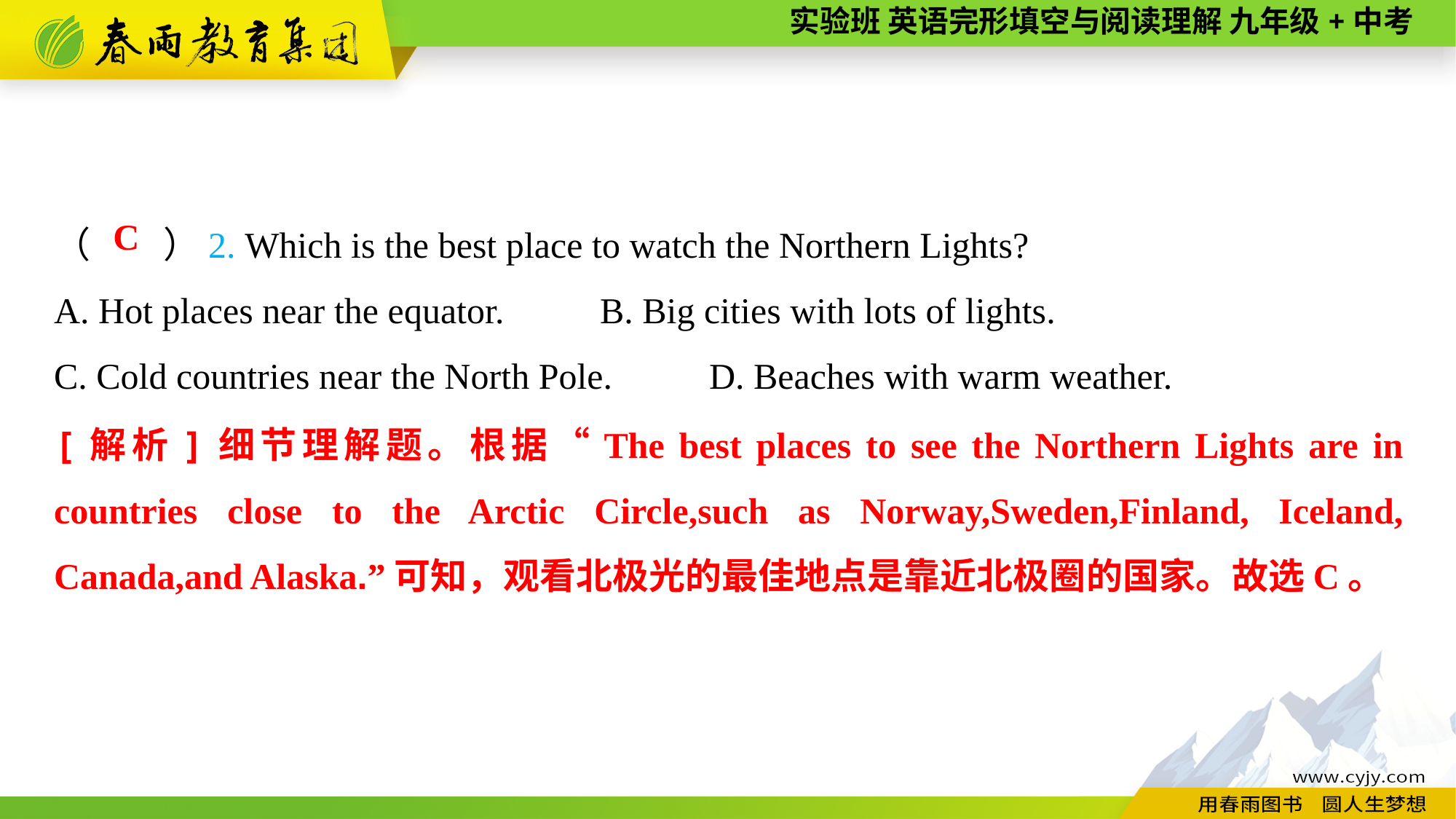

（　　）2. Which is the best place to watch the Northern Lights?
A. Hot places near the equator.	B. Big cities with lots of lights.
C. Cold countries near the North Pole.	D. Beaches with warm weather.
C
[解析]细节理解题。根据“The best places to see the Northern Lights are in countries close to the Arctic Circle,such as Norway,Sweden,Finland, Iceland, Canada,and Alaska.”可知，观看北极光的最佳地点是靠近北极圈的国家。故选C。